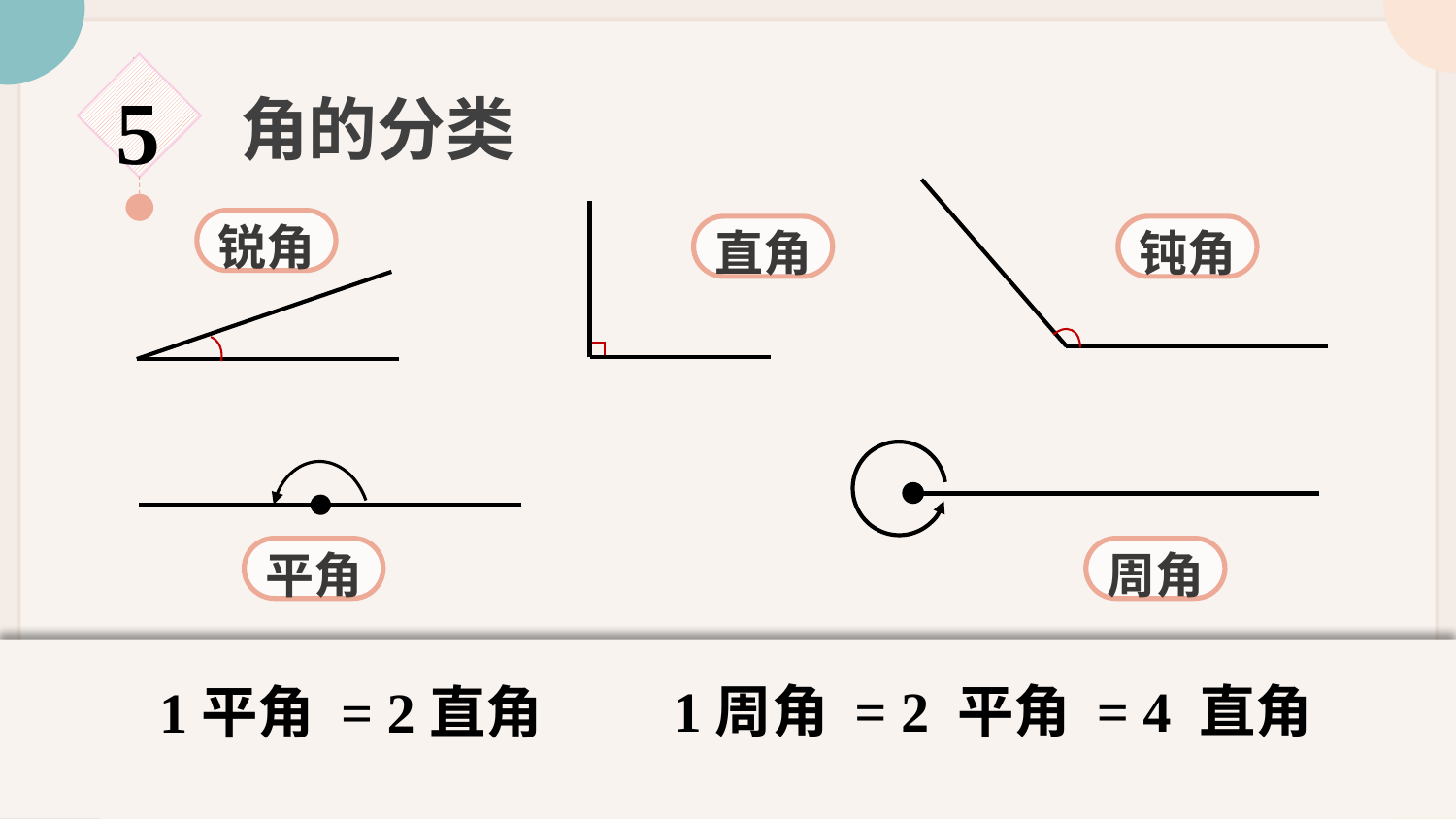

5

角的分类

锐角

直角

钝角

平角

周角

1周角 = 2 平角 = 4 直角
1平角 = 2直角
锐角<90°
90°<钝角<180°